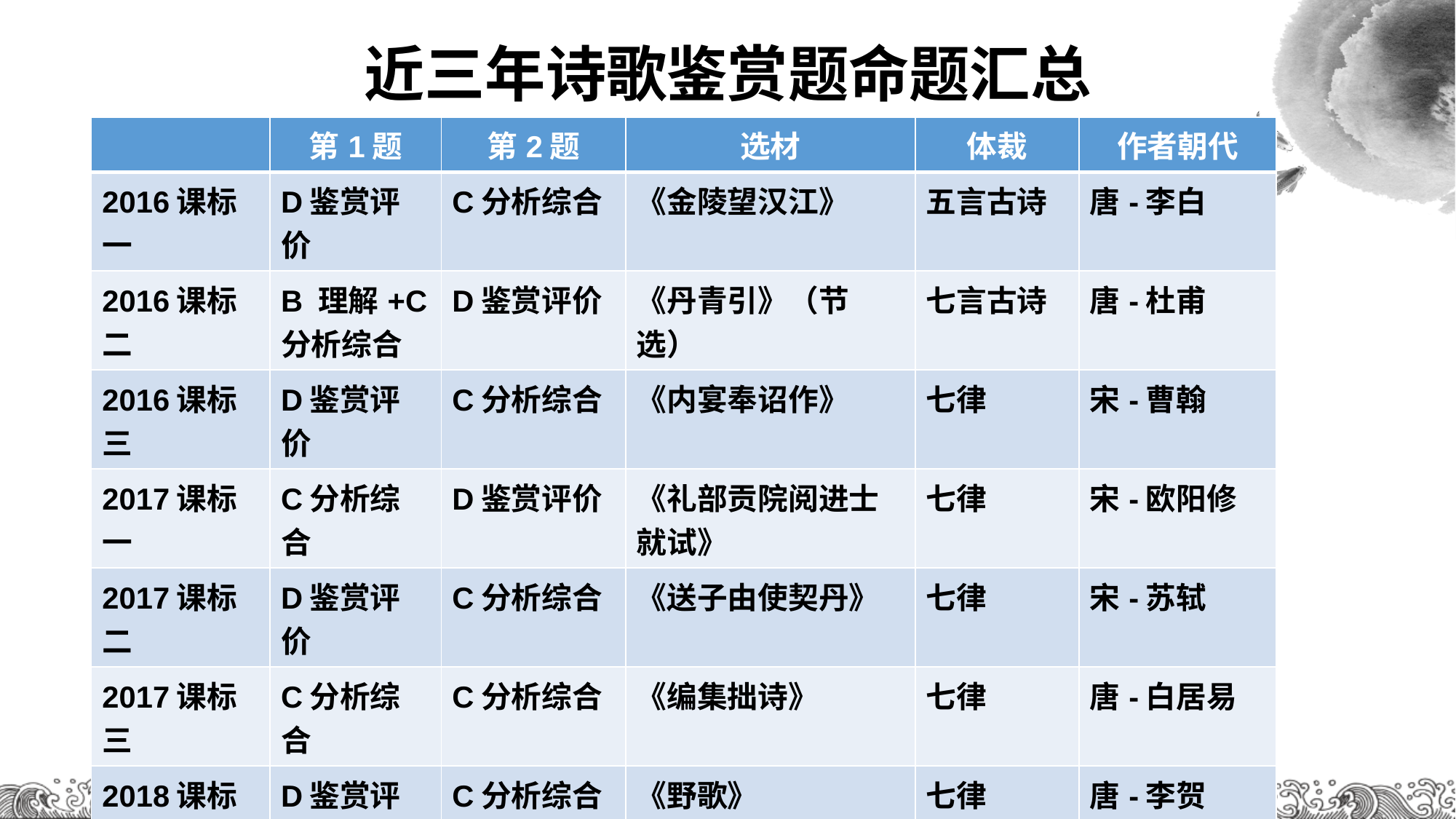

# 近三年诗歌鉴赏题命题汇总
|  | 第1题 | 第2题 | 选材 | 体裁 | 作者朝代 |
| --- | --- | --- | --- | --- | --- |
| 2016课标一 | D鉴赏评价 | C分析综合 | 《金陵望汉江》 | 五言古诗 | 唐-李白 |
| 2016课标二 | B 理解+C 分析综合 | D鉴赏评价 | 《丹青引》（节选） | 七言古诗 | 唐-杜甫 |
| 2016课标三 | D鉴赏评价 | C分析综合 | 《内宴奉诏作》 | 七律 | 宋-曹翰 |
| 2017课标一 | C分析综合 | D鉴赏评价 | 《礼部贡院阅进士就试》 | 七律 | 宋-欧阳修 |
| 2017课标二 | D鉴赏评价 | C分析综合 | 《送子由使契丹》 | 七律 | 宋-苏轼 |
| 2017课标三 | C分析综合 | C分析综合 | 《编集拙诗》 | 七律 | 唐-白居易 |
| 2018课标一 | D鉴赏评价 | C分析综合 | 《野歌》 | 七律 | 唐-李贺 |
| 2018课标二 | D鉴赏评价 | C分析综合 | 《题醉中所作草书卷后》 | 七言古诗 | 宋-陆游 |
| 2018课标三 | D鉴赏评价 | F探究 | 《精卫祠》 | 七律 | 唐-王建 |